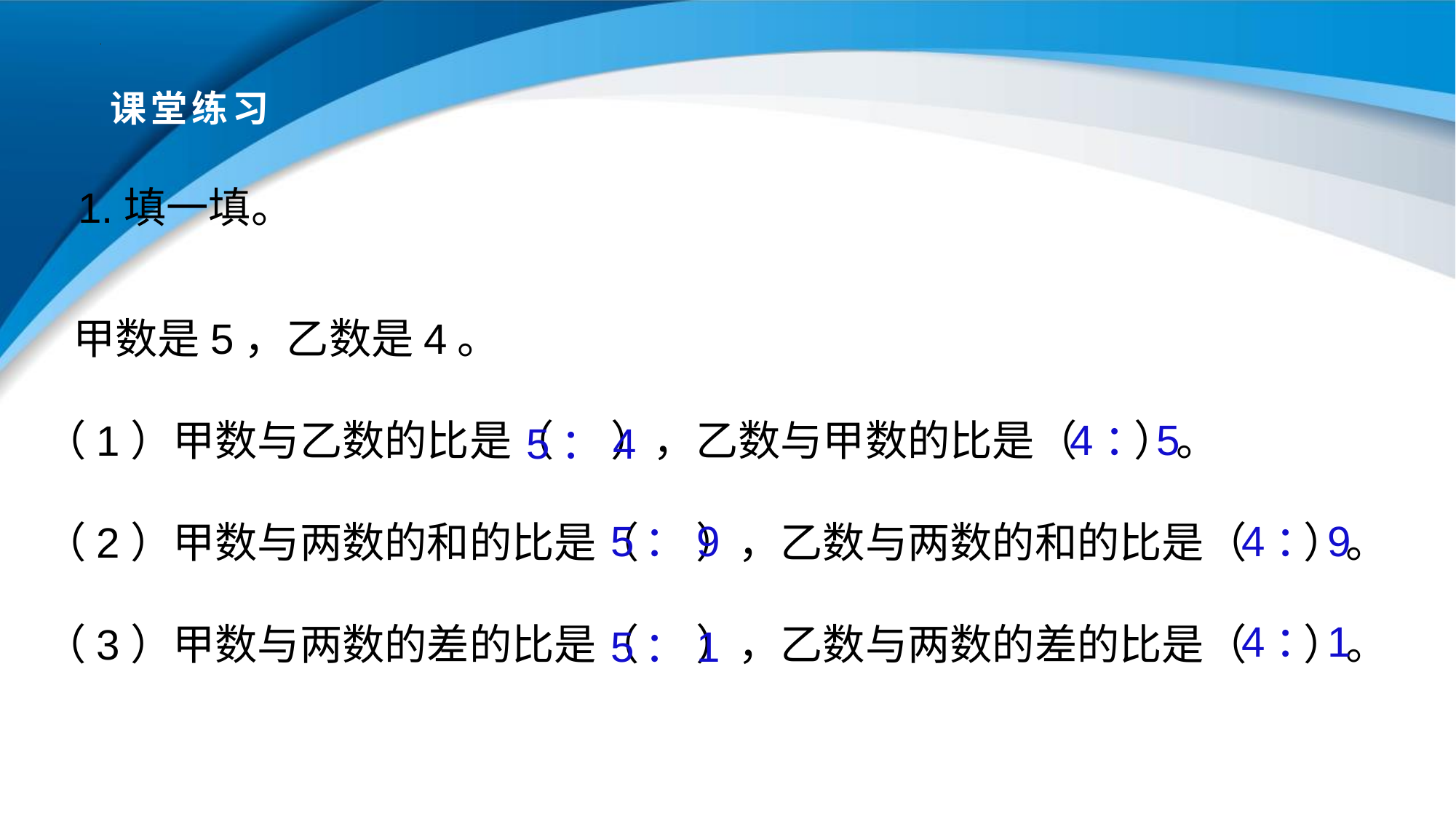

# 课堂练习
1.填一填。
  甲数是5，乙数是4。
（1）甲数与乙数的比是（      ），乙数与甲数的比是（      ）。
（2）甲数与两数的和的比是（      ），乙数与两数的和的比是（      ）。
（3）甲数与两数的差的比是（      ），乙数与两数的差的比是（      ）。
 4：5
 5：4
 5：9
 4：9
 4：1
 5：1